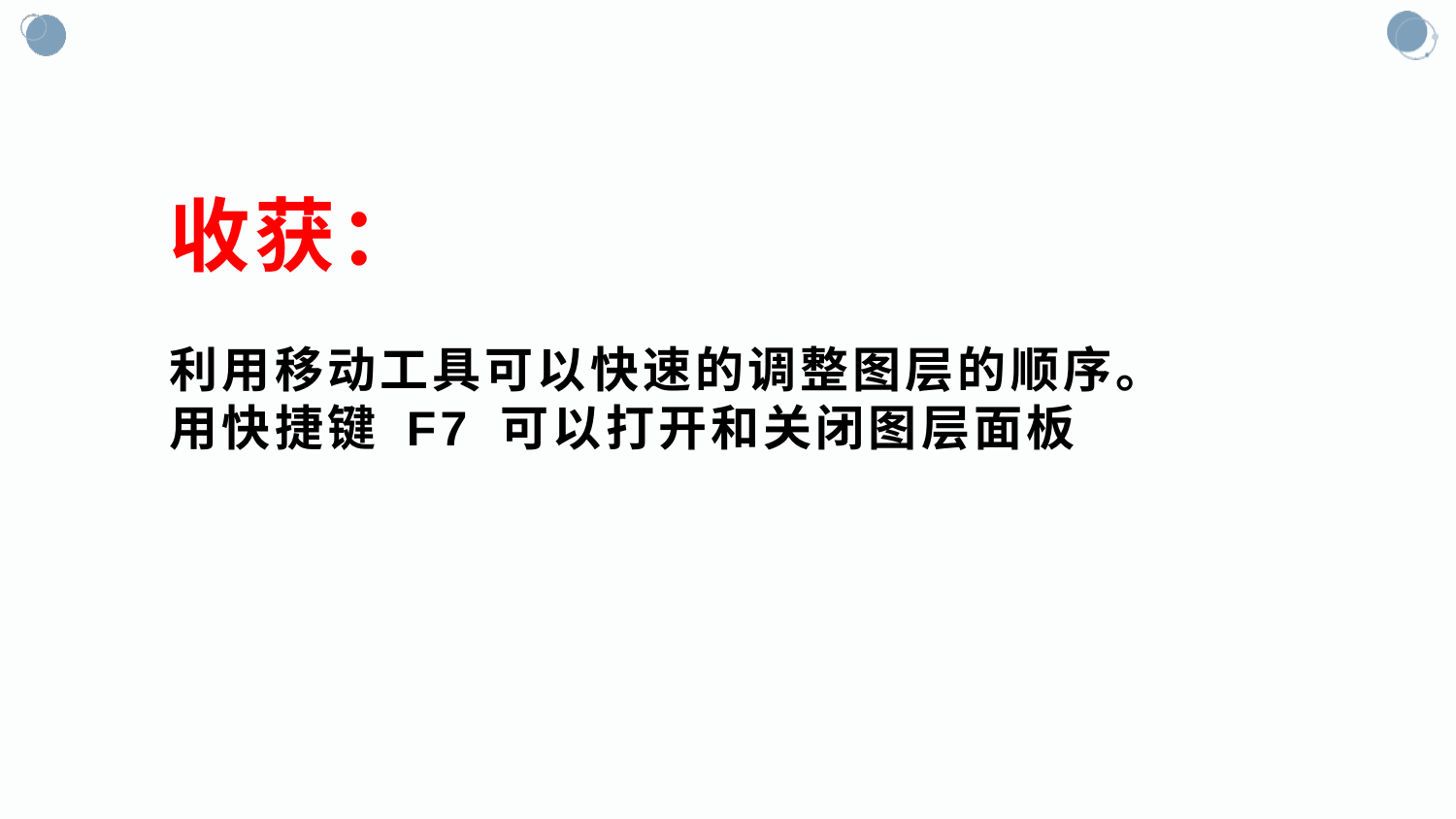

# 收获： 利用移动工具可以快速的调整图层的顺序。 用快捷键 F7 可以打开和关闭图层面板